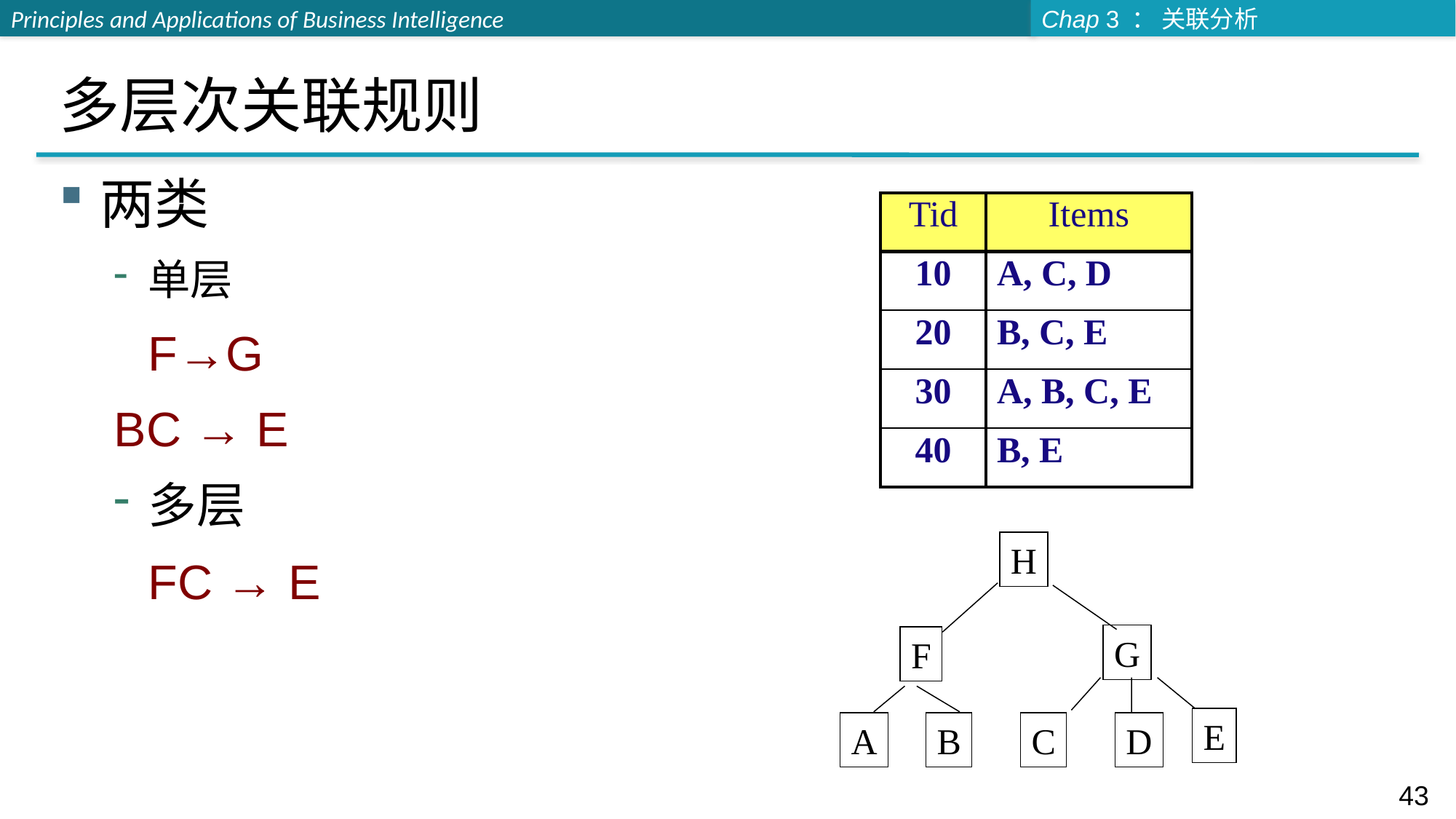

# 多层次关联规则
两类
单层
	F→G
BC → E
多层
	FC → E

| Tid | Items |
| --- | --- |
| 10 | A, C, D |
| 20 | B, C, E |
| 30 | A, B, C, E |
| 40 | B, E |
H

G
F

E
A
B
C
D